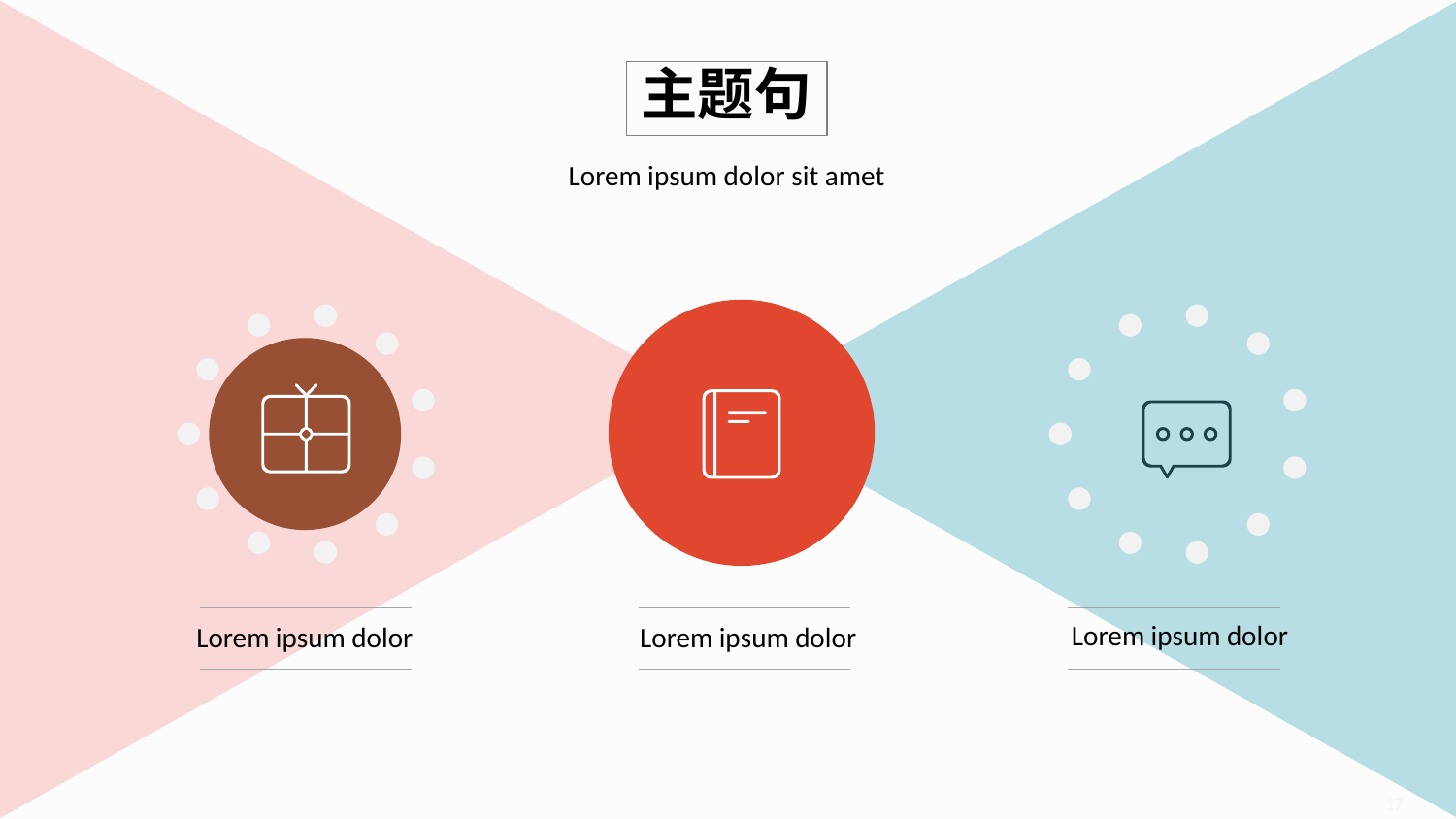

主题句

Lorem ipsum dolor sit amet

Lorem ipsum dolor
Lorem ipsum dolor
Lorem ipsum dolor